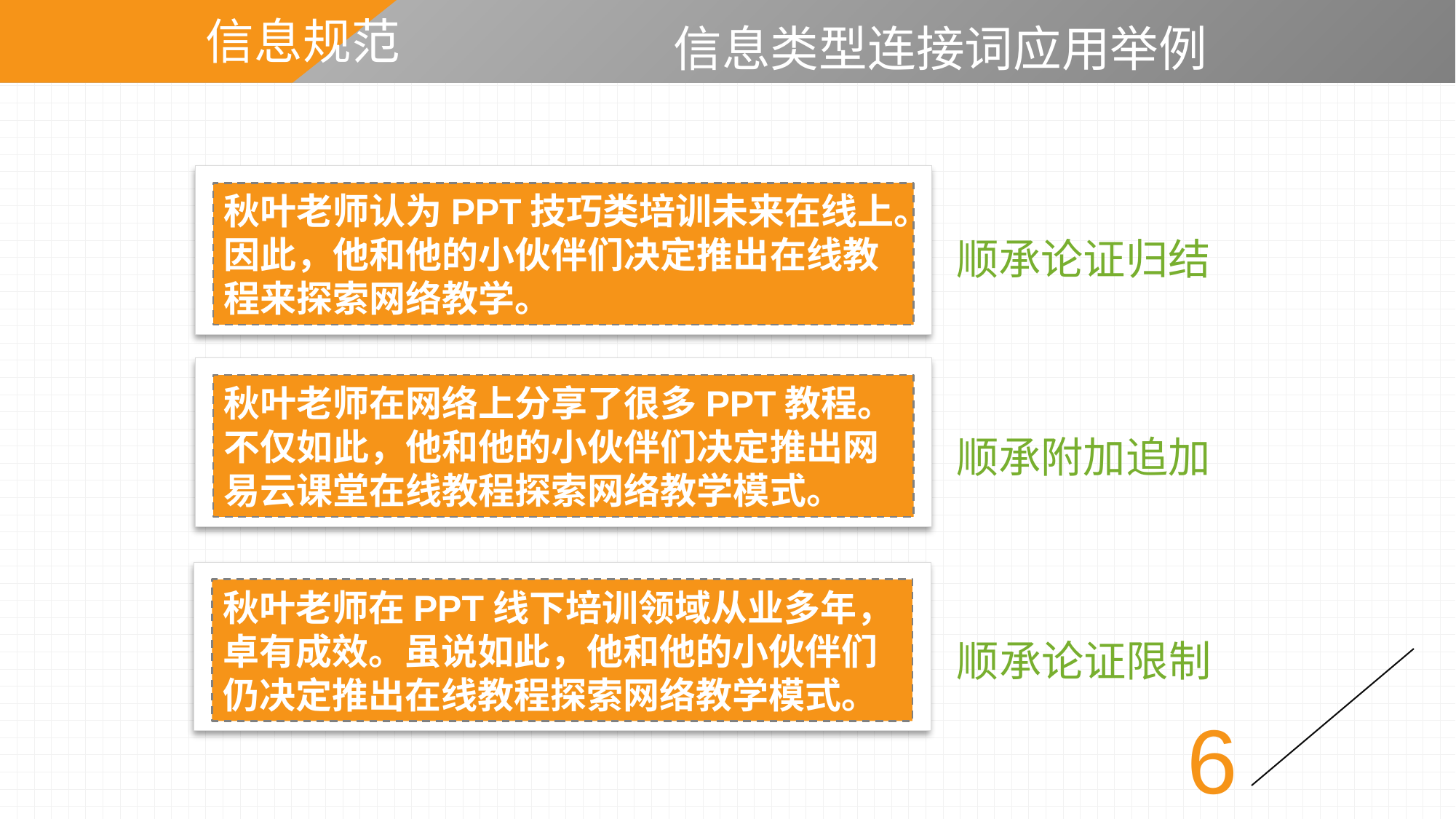

信息规范
信息类型连接词应用举例

秋叶老师认为PPT技巧类培训未来在线上。
因此，他和他的小伙伴们决定推出在线教程来探索网络教学。
顺承论证归结

秋叶老师在网络上分享了很多PPT教程。
不仅如此，他和他的小伙伴们决定推出网易云课堂在线教程探索网络教学模式。
顺承附加追加

秋叶老师在PPT线下培训领域从业多年，卓有成效。虽说如此，他和他的小伙伴们仍决定推出在线教程探索网络教学模式。

顺承论证限制

6